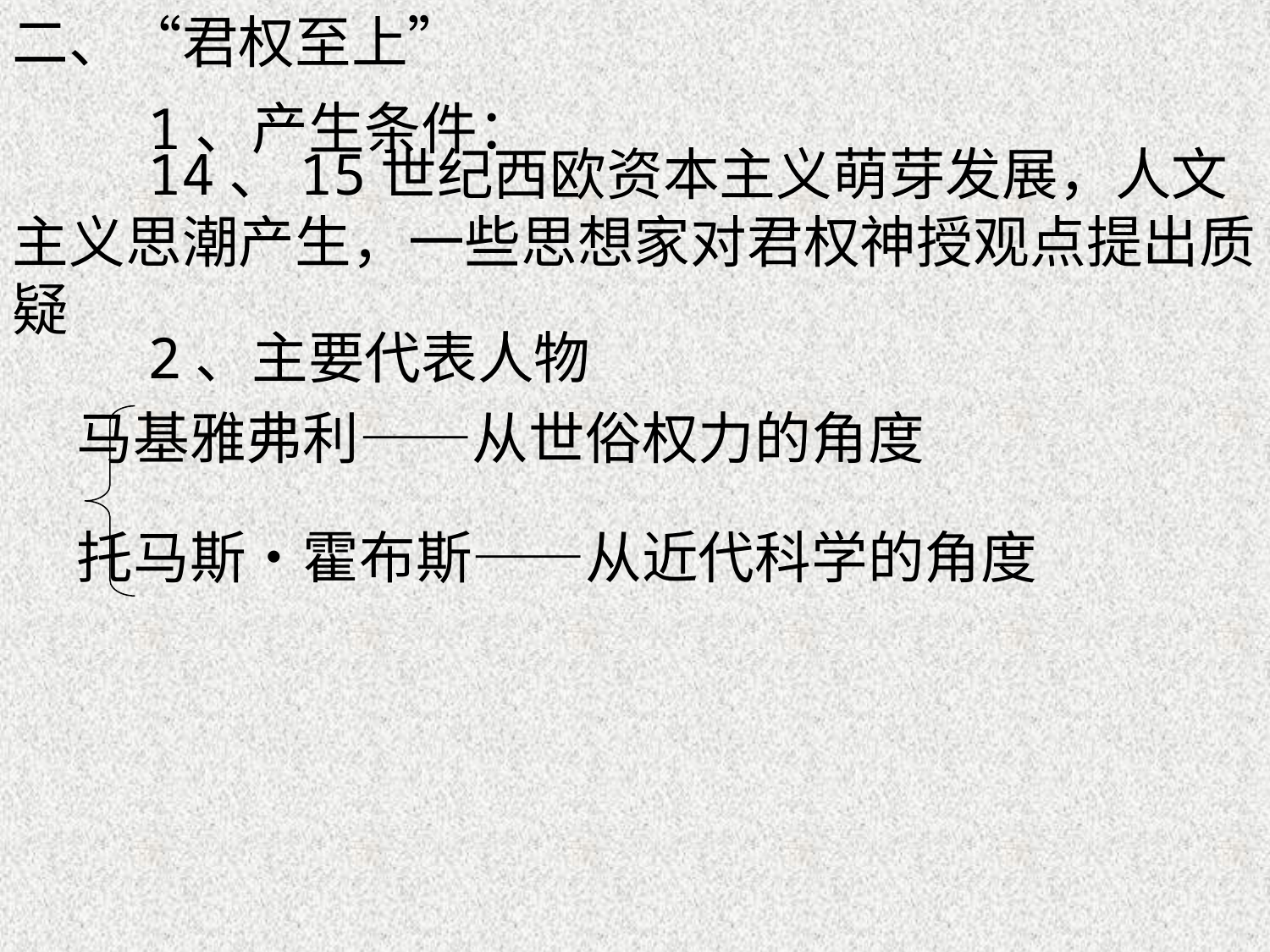

二、“君权至上”
    1、产生条件：
    14、15世纪西欧资本主义萌芽发展，人文主义思潮产生，一些思想家对君权神授观点提出质疑
    2、主要代表人物
    马基雅弗利——从世俗权力的角度

    托马斯•霍布斯——从近代科学的角度